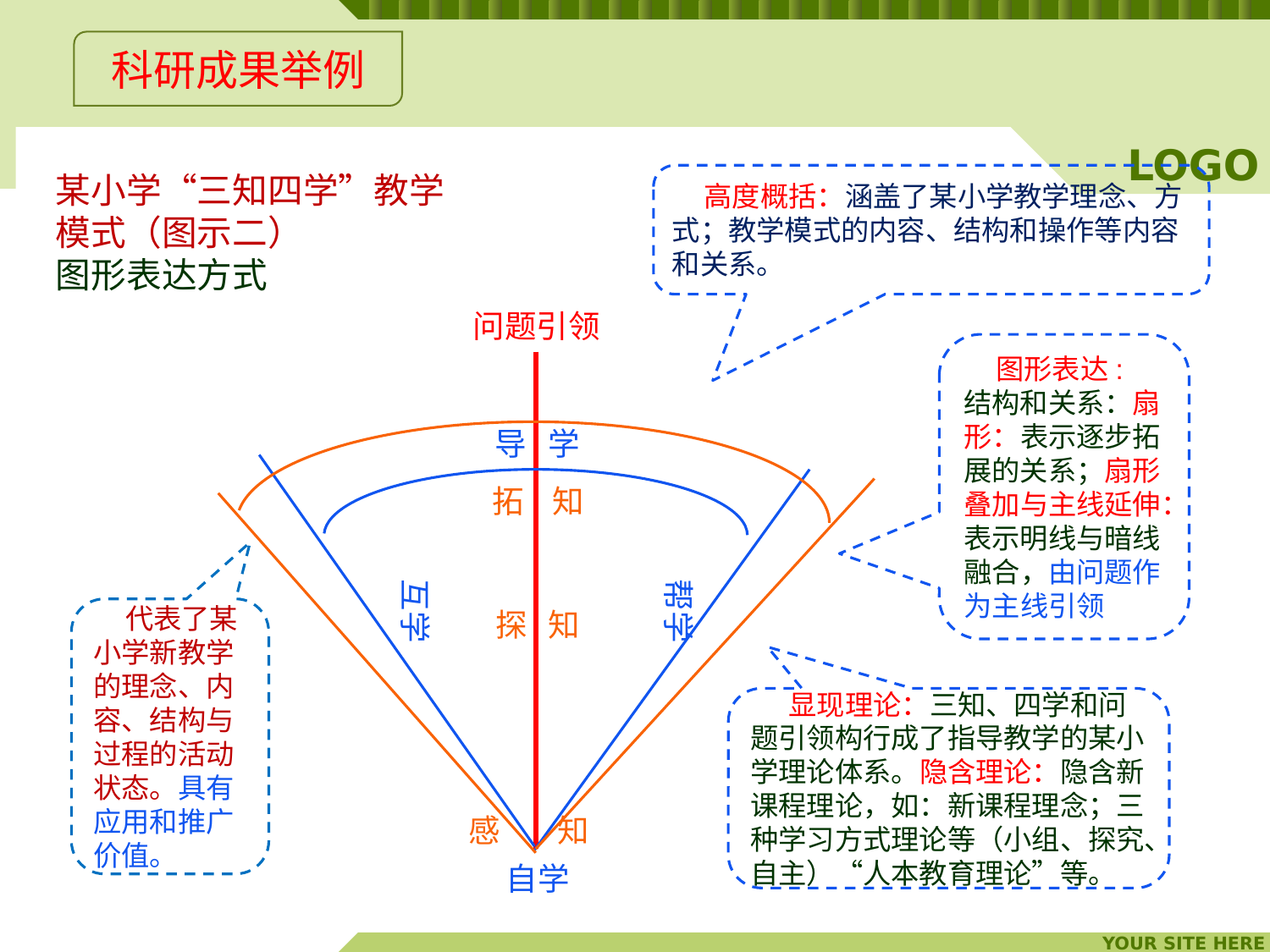

科研成果举例

某小学“三知四学”教学模式（图示二）
图形表达方式
    高度概括：涵盖了某小学教学理念、方式；教学模式的内容、结构和操作等内容和关系。
    图形表达: 结构和关系：扇形：表示逐步拓展的关系；扇形叠加与主线延伸：表示明线与暗线融合，由问题作为主线引领
    代表了某小学新教学的理念、内容、结构与过程的活动状态。具有应用和推广价值。
     显现理论：三知、四学和问题引领构行成了指导教学的某小学理论体系。隐含理论：隐含新课程理论，如：新课程理念；三种学习方式理论等（小组、探究、自主）“人本教育理论”等。
问题引领
导   学

拓    知
互学
帮学
探   知
感        知
自学